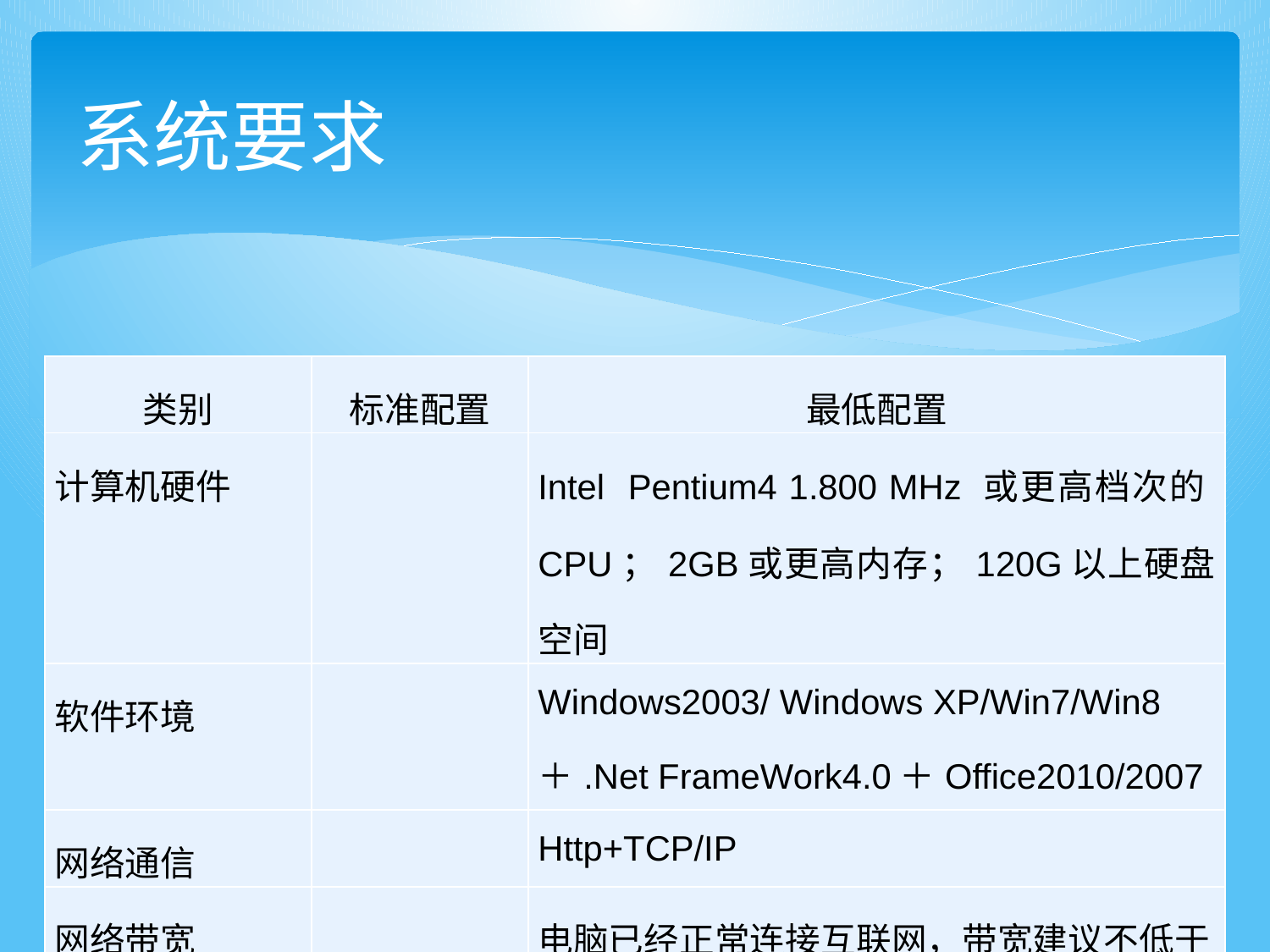

# 系统要求
| 类别 | 标准配置 | 最低配置 |
| --- | --- | --- |
| 计算机硬件 |  | Intel Pentium4 1.800 MHz 或更高档次的CPU；2GB或更高内存；120G以上硬盘空间 |
| 软件环境 |  | Windows2003/ Windows XP/Win7/Win8 ＋.Net FrameWork4.0＋Office2010/2007 |
| 网络通信 |  | Http+TCP/IP |
| 网络带宽 |  | 电脑已经正常连接互联网，带宽建议不低于2M |